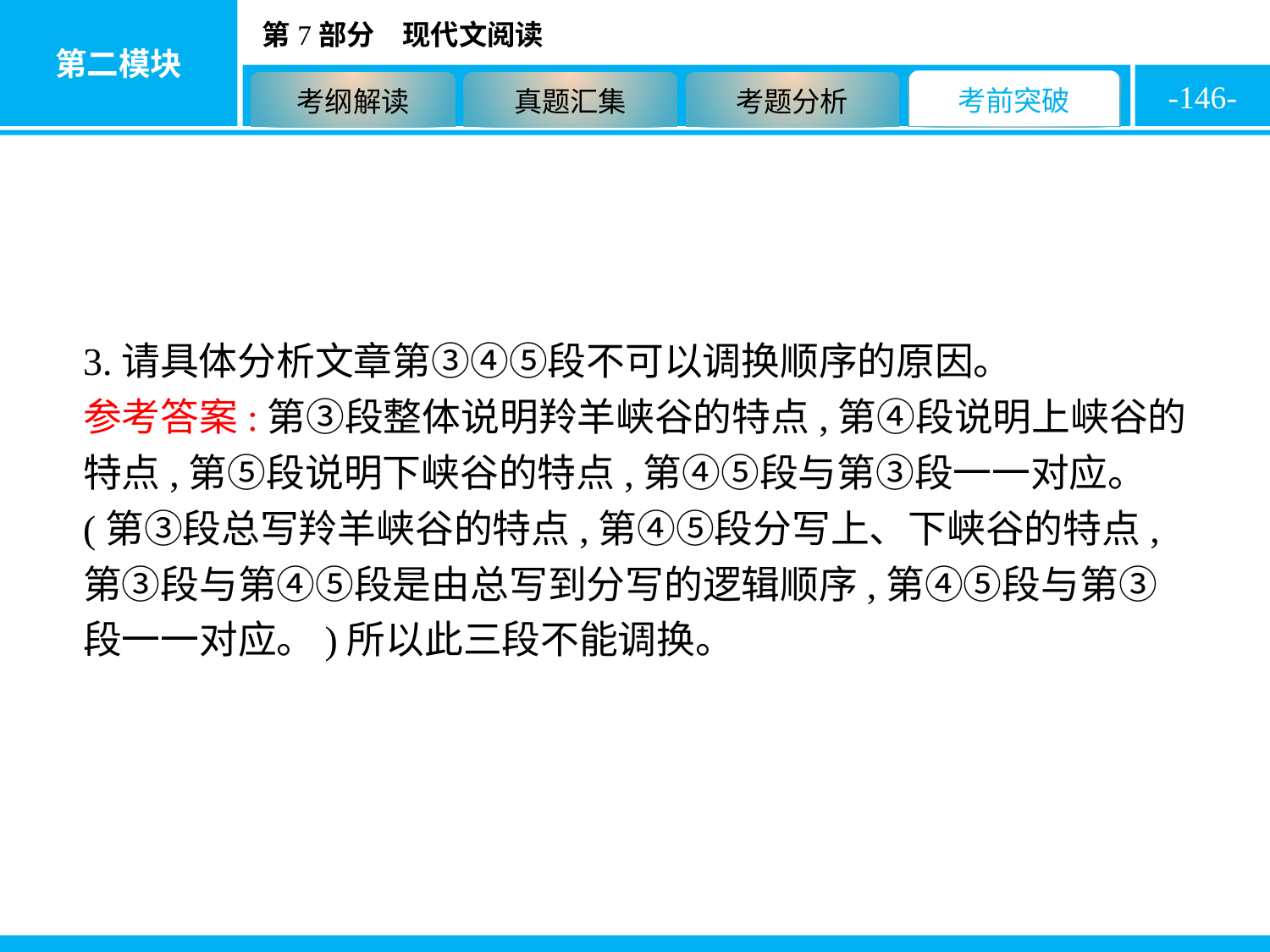

-146-
3.请具体分析文章第③④⑤段不可以调换顺序的原因。
参考答案:第③段整体说明羚羊峡谷的特点,第④段说明上峡谷的特点,第⑤段说明下峡谷的特点,第④⑤段与第③段一一对应。(第③段总写羚羊峡谷的特点,第④⑤段分写上、下峡谷的特点,第③段与第④⑤段是由总写到分写的逻辑顺序,第④⑤段与第③段一一对应。)所以此三段不能调换。